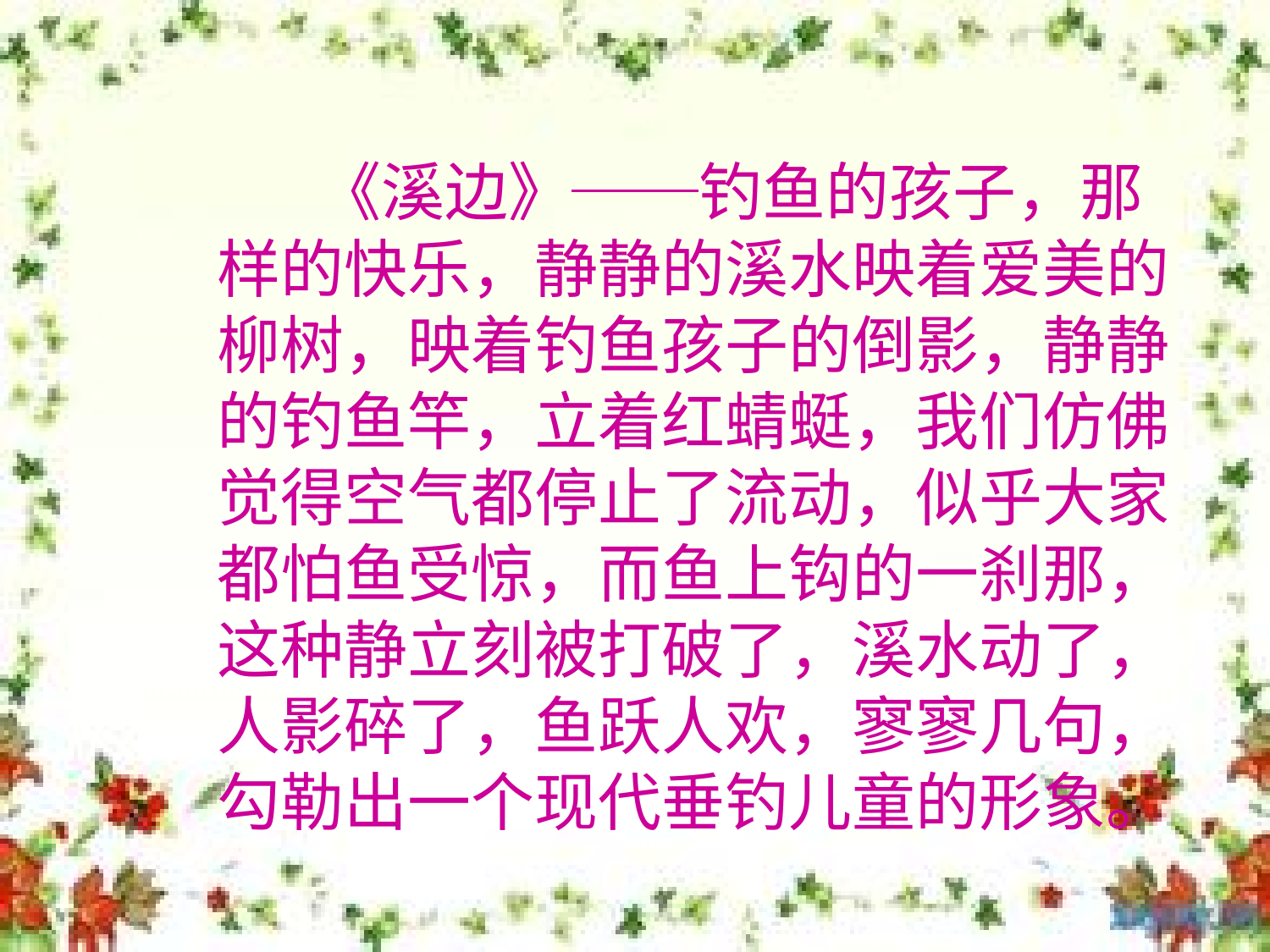

《溪边》──钓鱼的孩子，那样的快乐，静静的溪水映着爱美的柳树，映着钓鱼孩子的倒影，静静的钓鱼竿，立着红蜻蜓，我们仿佛觉得空气都停止了流动，似乎大家都怕鱼受惊，而鱼上钩的一刹那，这种静立刻被打破了，溪水动了，人影碎了，鱼跃人欢，寥寥几句，勾勒出一个现代垂钓儿童的形象。